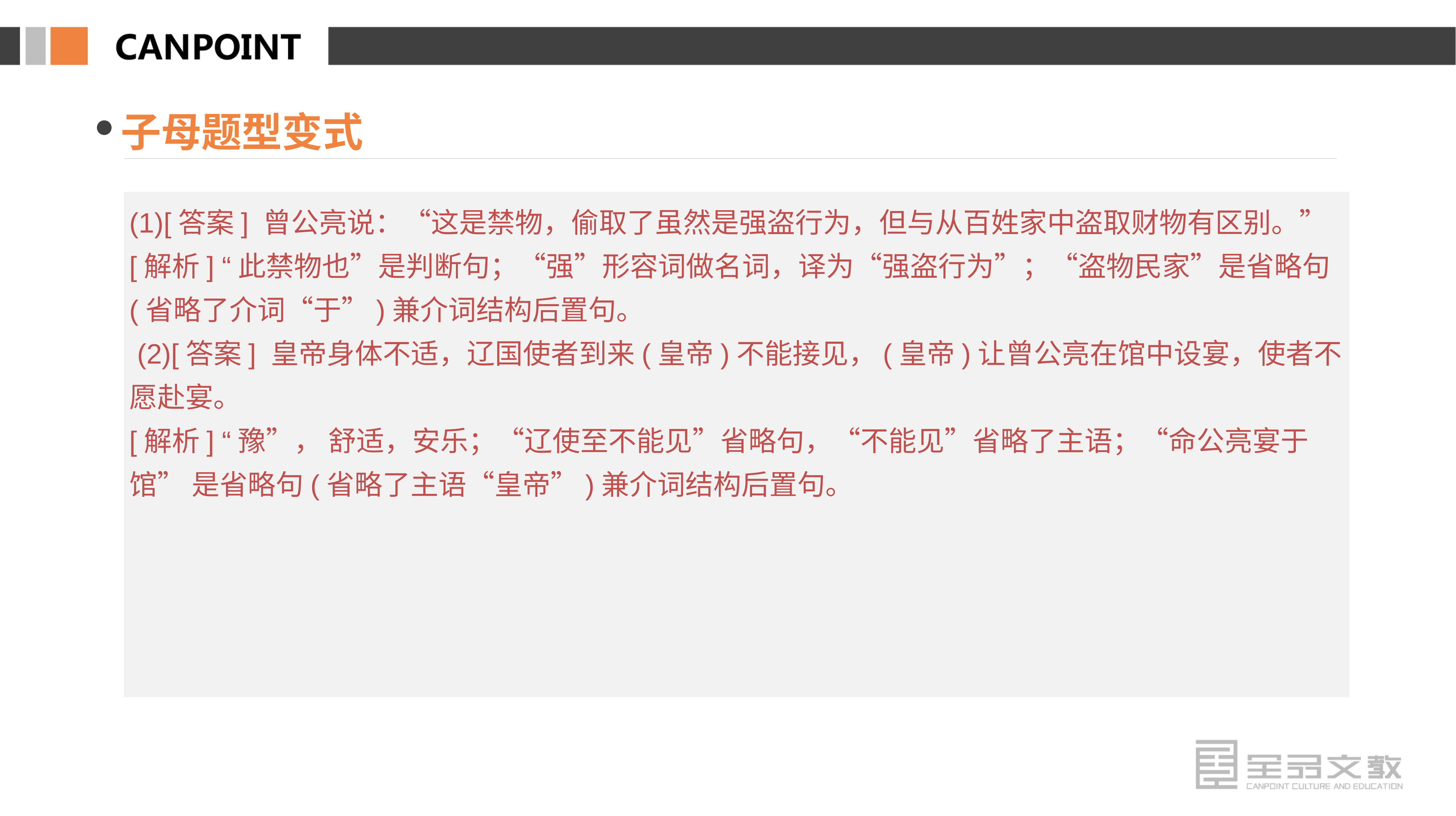

子母题型变式

(1)[答案] 曾公亮说：“这是禁物，偷取了虽然是强盗行为，但与从百姓家中盗取财物有区别。”
[解析] “此禁物也”是判断句；“强”形容词做名词，译为“强盗行为”；“盗物民家”是省略句(省略了介词“于”)兼介词结构后置句。
 (2)[答案] 皇帝身体不适，辽国使者到来(皇帝)不能接见，(皇帝)让曾公亮在馆中设宴，使者不愿赴宴。
[解析] “豫”， 舒适，安乐；“辽使至不能见”省略句，“不能见”省略了主语；“命公亮宴于馆” 是省略句(省略了主语“皇帝”)兼介词结构后置句。